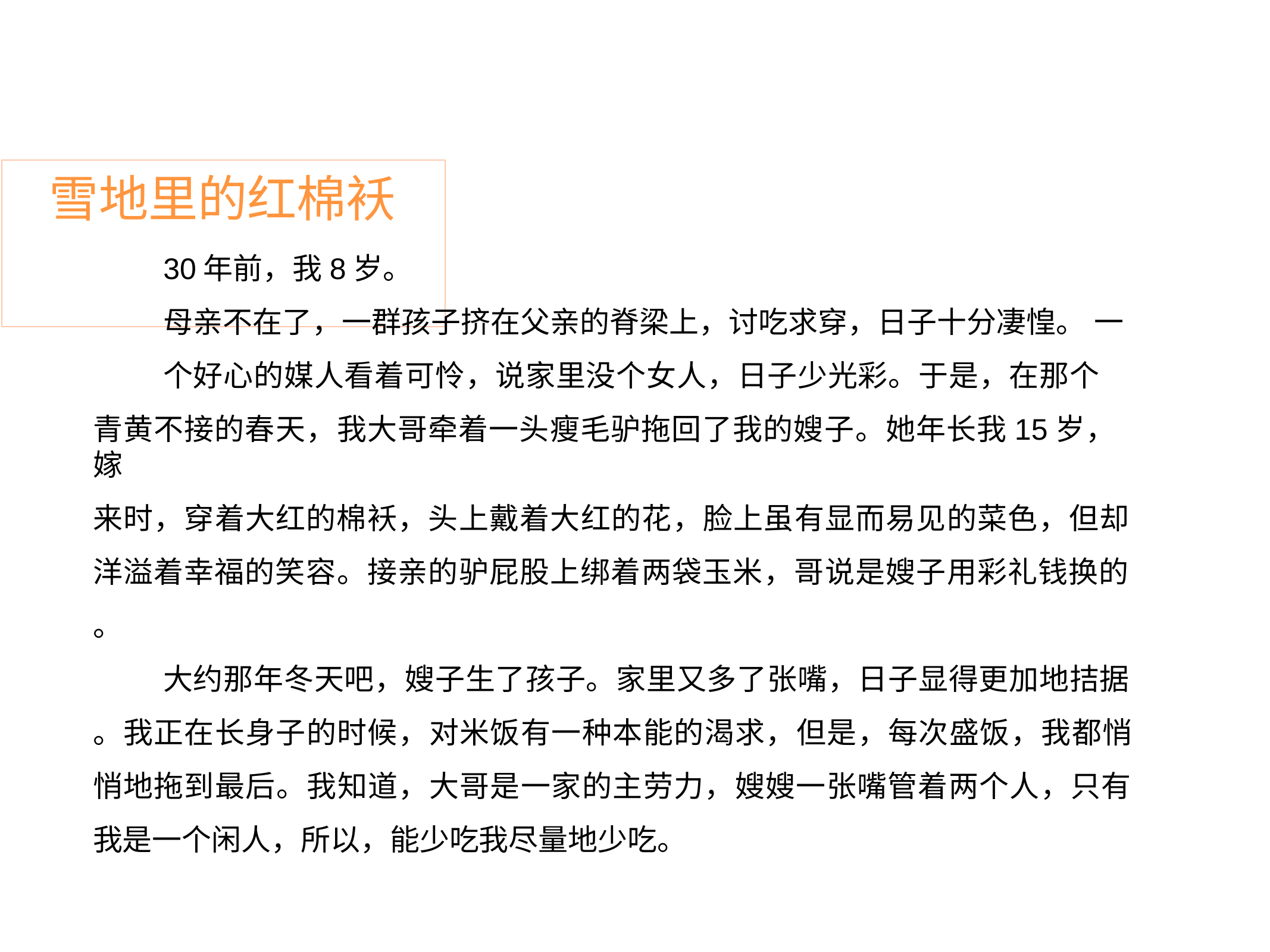

# 雪地里的红棉袄
30年前，我8岁。
母亲不在了，一群孩子挤在父亲的脊梁上，讨吃求穿，日子十分凄惶。 一个好心的媒人看着可怜，说家里没个女人，日子少光彩。于是，在那个
青黄不接的春天，我大哥牵着一头瘦毛驴拖回了我的嫂子。她年长我15岁，嫁
来时，穿着大红的棉袄，头上戴着大红的花，脸上虽有显而易见的菜色，但却 洋溢着幸福的笑容。接亲的驴屁股上绑着两袋玉米，哥说是嫂子用彩礼钱换的
。
大约那年冬天吧，嫂子生了孩子。家里又多了张嘴，日子显得更加地拮据
。我正在长身子的时候，对米饭有一种本能的渴求，但是，每次盛饭，我都悄 悄地拖到最后。我知道，大哥是一家的主劳力，嫂嫂一张嘴管着两个人，只有 我是一个闲人，所以，能少吃我尽量地少吃。